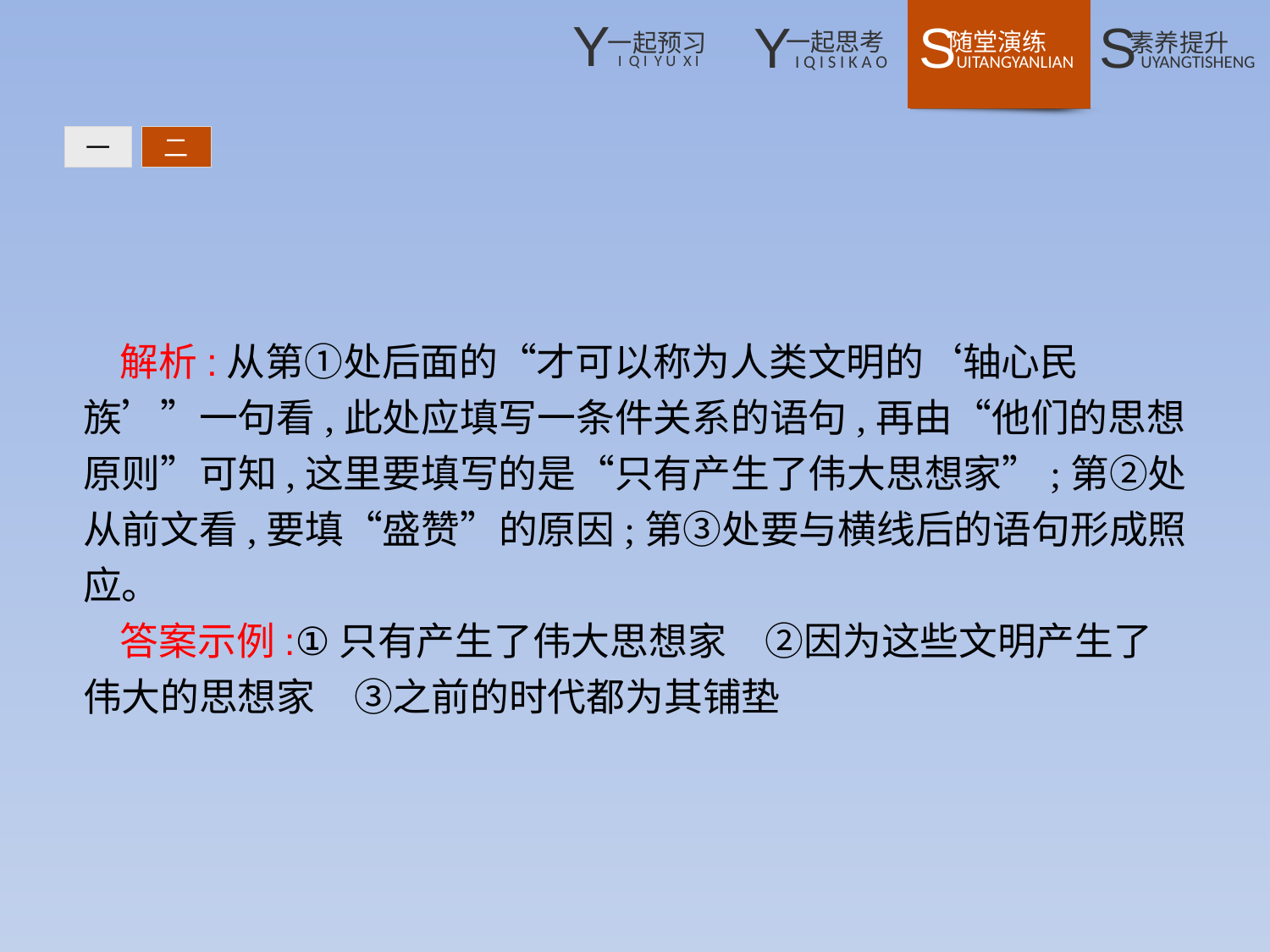

一
二
解析:从第①处后面的“才可以称为人类文明的‘轴心民族’”一句看,此处应填写一条件关系的语句,再由“他们的思想原则”可知,这里要填写的是“只有产生了伟大思想家”;第②处从前文看,要填“盛赞”的原因;第③处要与横线后的语句形成照应。
答案示例:①只有产生了伟大思想家　②因为这些文明产生了伟大的思想家　③之前的时代都为其铺垫